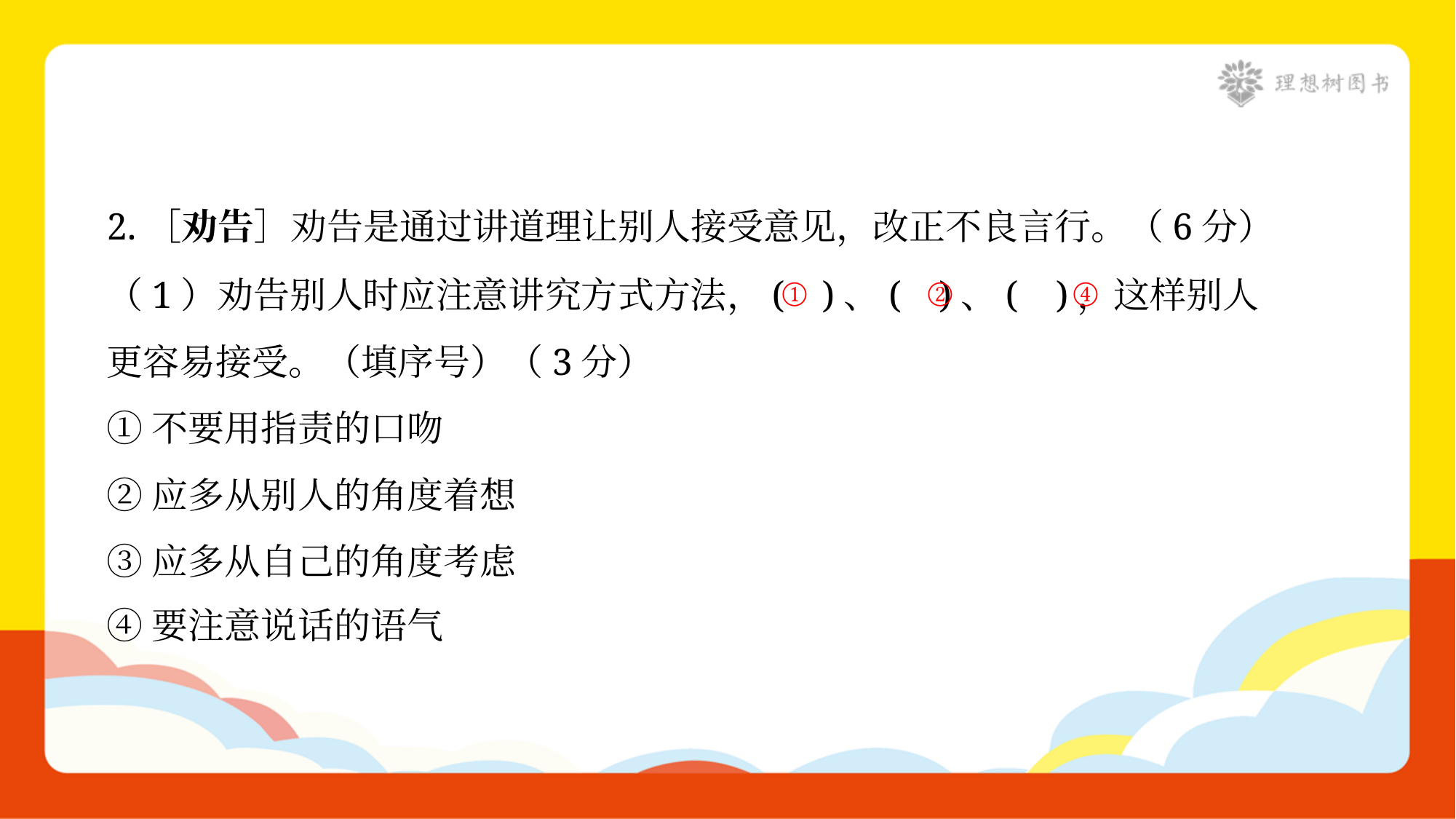

2.［劝告］劝告是通过讲道理让别人接受意见，改正不良言行。（6分）
（1）劝告别人时应注意讲究方式方法，(    )、(    )、(    )，这样别人
更容易接受。（填序号）（3分）
①不要用指责的口吻
②应多从别人的角度着想
③应多从自己的角度考虑
④要注意说话的语气
①
②
④